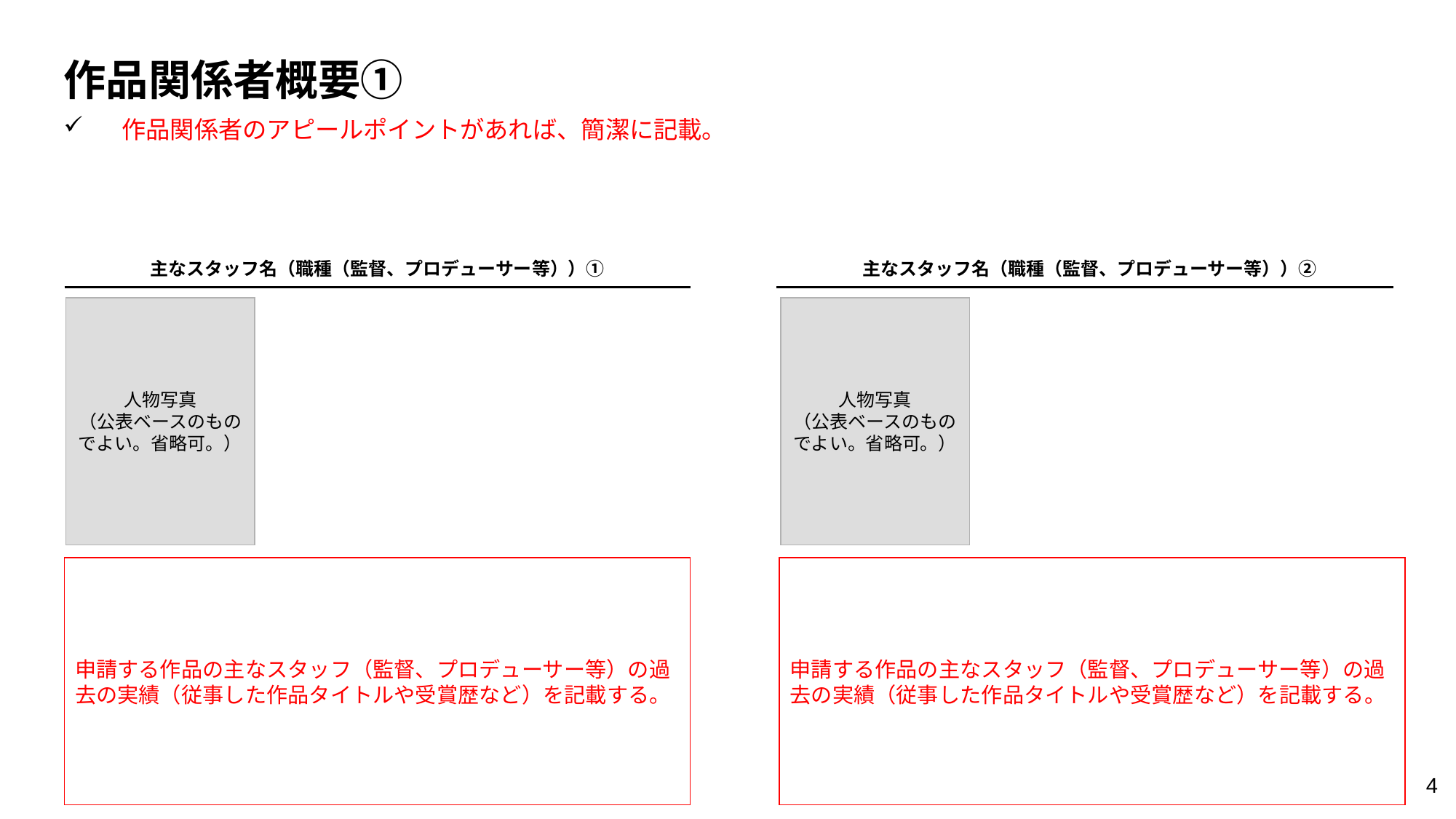

# 作品関係者概要①
　作品関係者のアピールポイントがあれば、簡潔に記載。
主なスタッフ名（職種（監督、プロデューサー等））①
主なスタッフ名（職種（監督、プロデューサー等））②
人物写真
（公表ベースのものでよい。省略可。）
人物写真
（公表ベースのものでよい。省略可。）
申請する作品の主なスタッフ（監督、プロデューサー等）の過去の実績（従事した作品タイトルや受賞歴など）を記載する。
申請する作品の主なスタッフ（監督、プロデューサー等）の過去の実績（従事した作品タイトルや受賞歴など）を記載する。
4